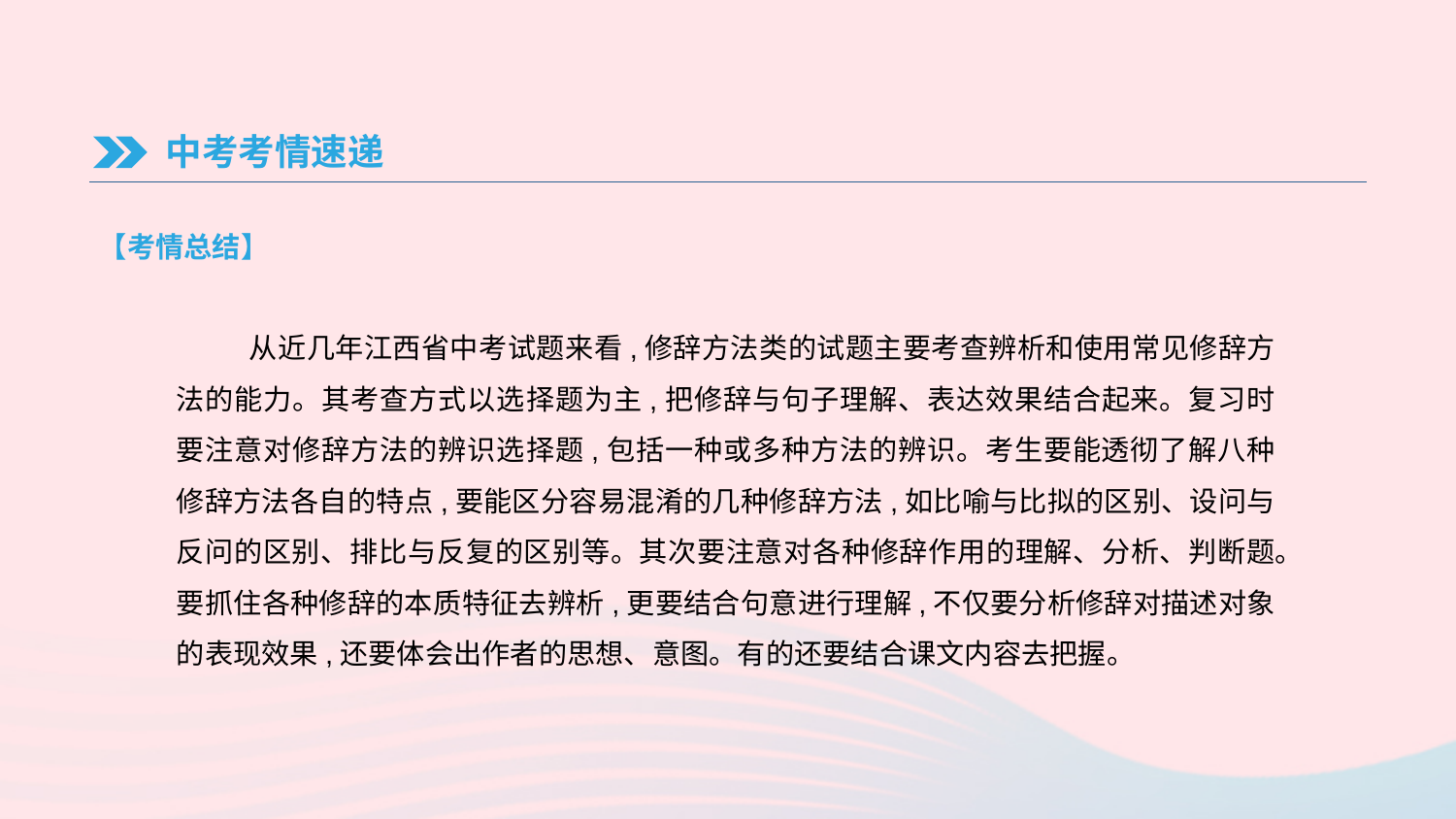

中考考情速递

【考情总结】
从近几年江西省中考试题来看,修辞方法类的试题主要考查辨析和使用常见修辞方法的能力。其考查方式以选择题为主,把修辞与句子理解、表达效果结合起来。复习时要注意对修辞方法的辨识选择题,包括一种或多种方法的辨识。考生要能透彻了解八种修辞方法各自的特点,要能区分容易混淆的几种修辞方法,如比喻与比拟的区别、设问与反问的区别、排比与反复的区别等。其次要注意对各种修辞作用的理解、分析、判断题。要抓住各种修辞的本质特征去辨析,更要结合句意进行理解,不仅要分析修辞对描述对象的表现效果,还要体会出作者的思想、意图。有的还要结合课文内容去把握。